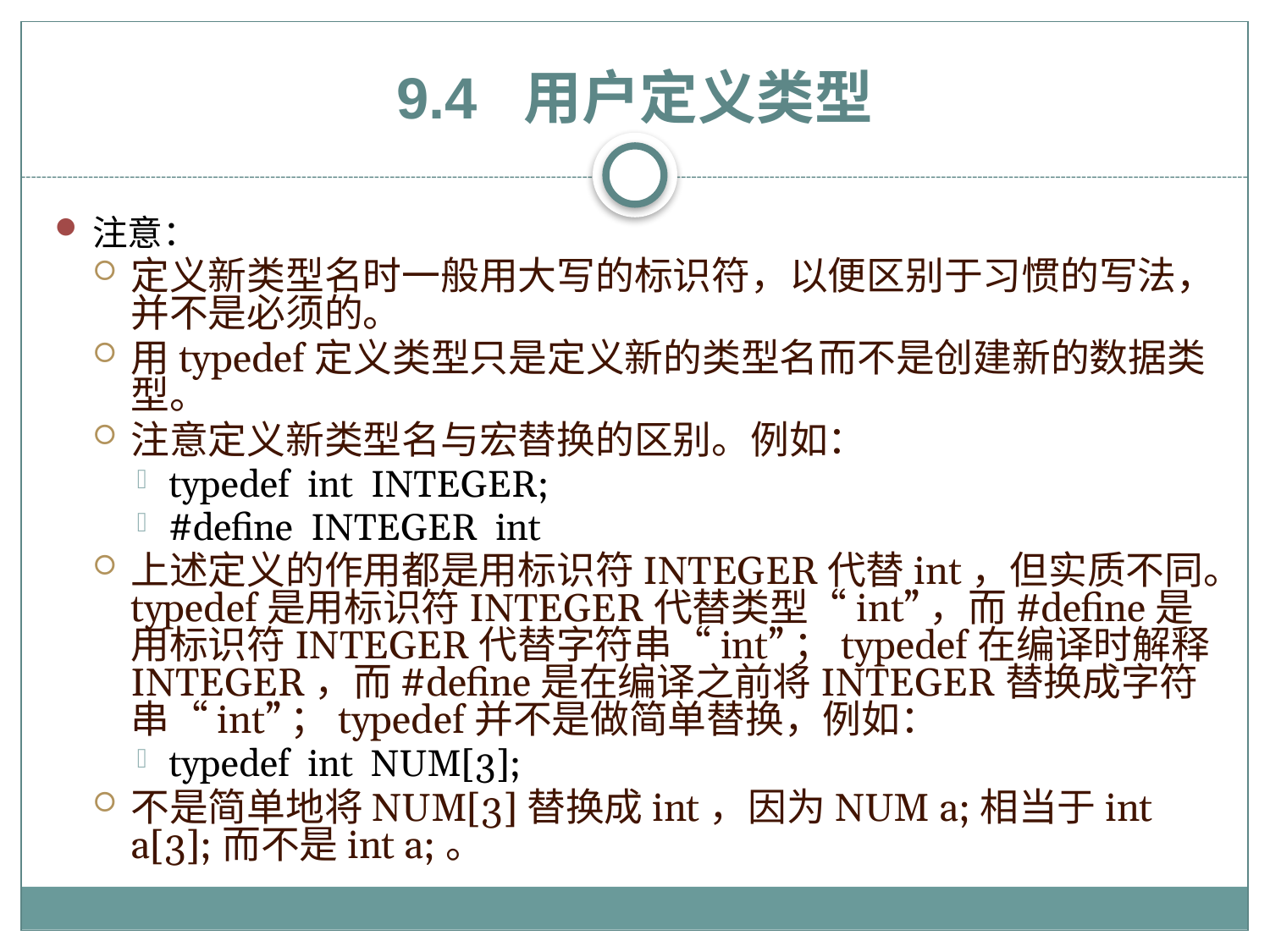

# 9.4  用户定义类型
注意：
定义新类型名时一般用大写的标识符，以便区别于习惯的写法，并不是必须的。
用typedef定义类型只是定义新的类型名而不是创建新的数据类型。
注意定义新类型名与宏替换的区别。例如：
typedef  int  INTEGER;
#define  INTEGER  int
上述定义的作用都是用标识符INTEGER代替int，但实质不同。typedef是用标识符INTEGER代替类型“int”，而#define是用标识符INTEGER代替字符串“int”；typedef在编译时解释INTEGER，而#define是在编译之前将INTEGER替换成字符串“int”；typedef并不是做简单替换，例如：
typedef  int  NUM[3];
不是简单地将NUM[3]替换成int，因为NUM a;相当于int a[3];而不是int a;。